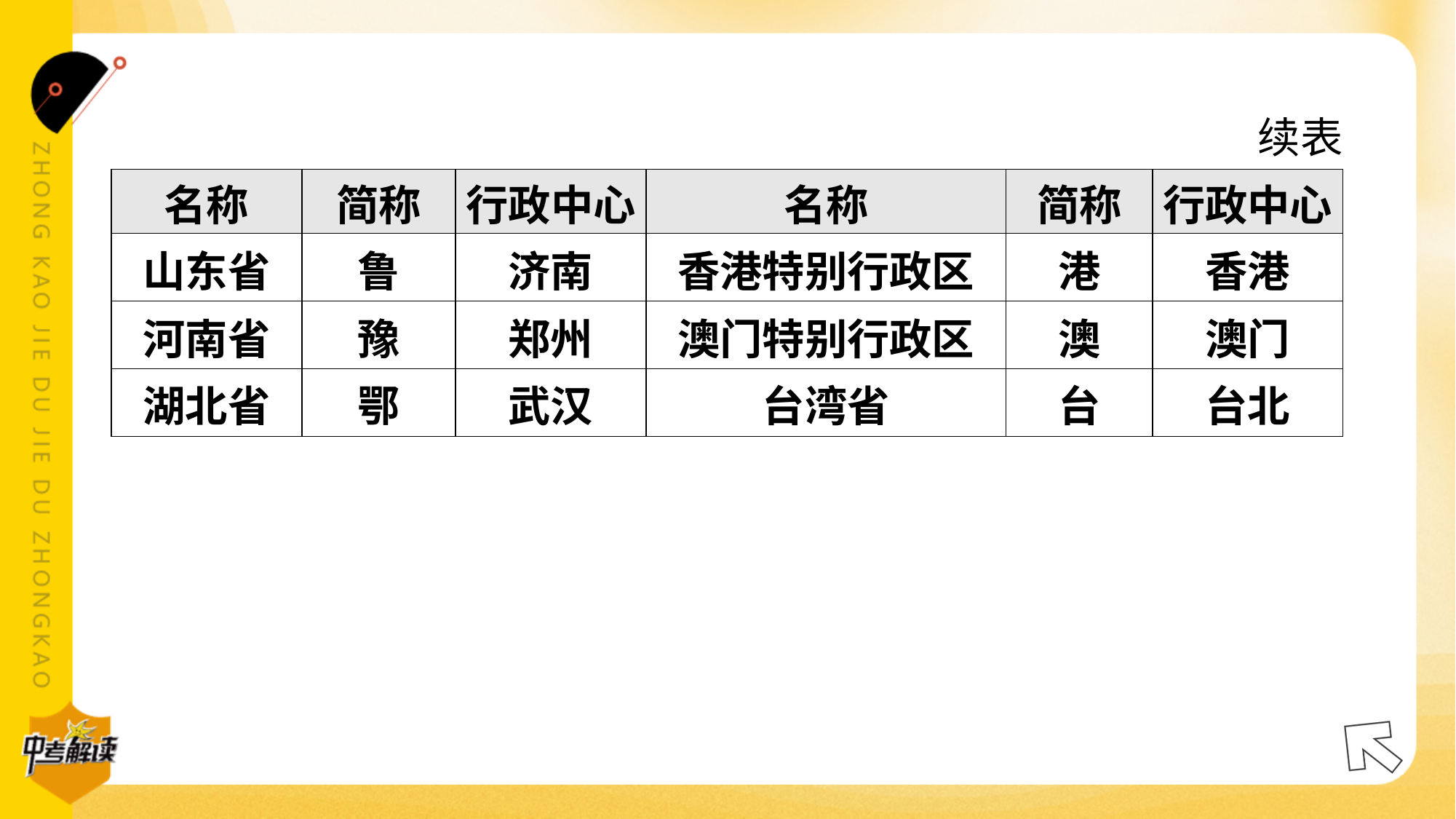

续表
| 名称 | 简称 | 行政中心 | 名称 | 简称 | 行政中心 |
| --- | --- | --- | --- | --- | --- |
| 山东省 | 鲁 | 济南 | 香港特别行政区 | 港 | 香港 |
| 河南省 | 豫 | 郑州 | 澳门特别行政区 | 澳 | 澳门 |
| 湖北省 | 鄂 | 武汉 | 台湾省 | 台 | 台北 |